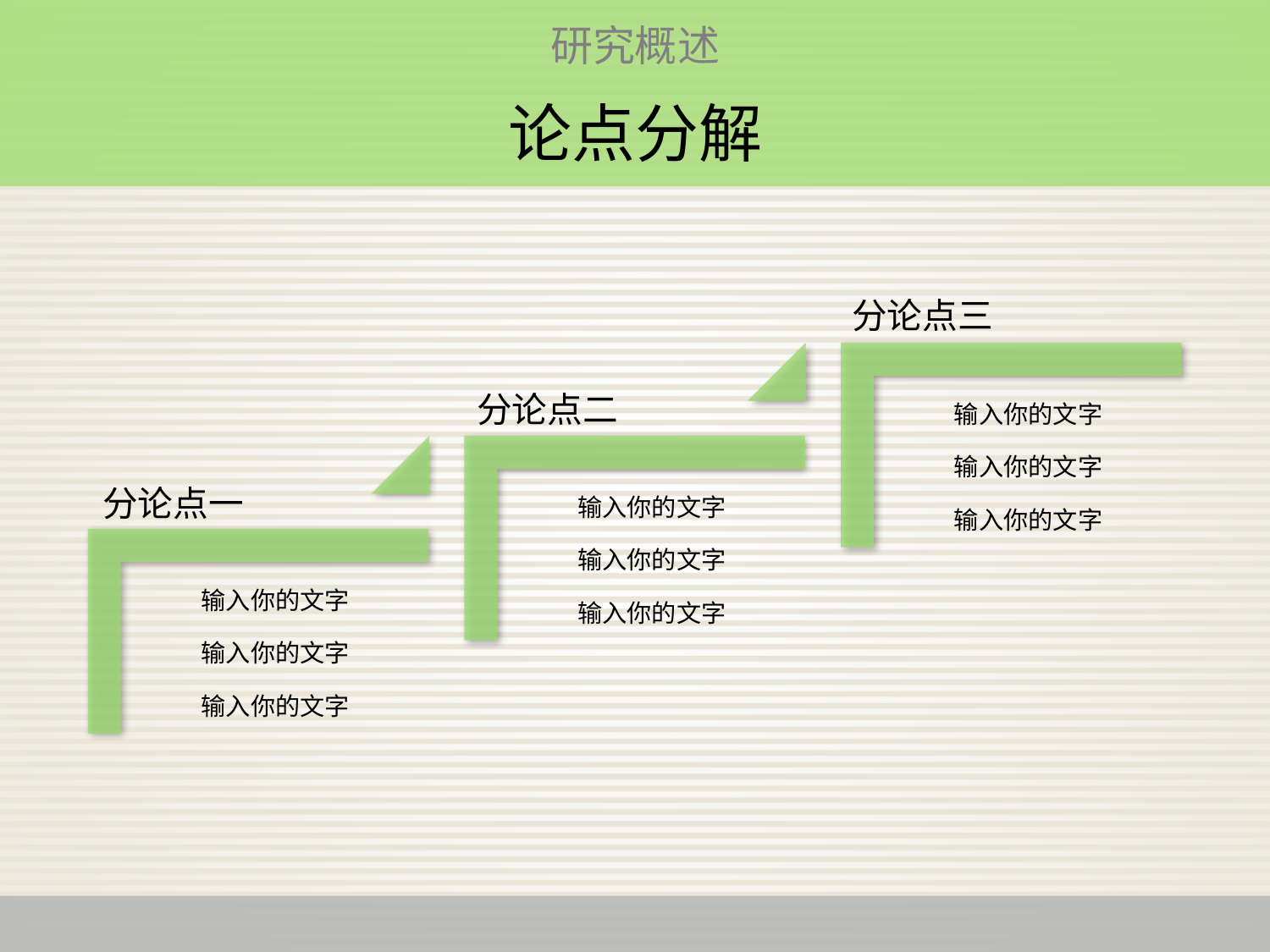

研究概述
# 论点分解
输入你的文字
输入你的文字
输入你的文字
输入你的文字
输入你的文字
输入你的文字
输入你的文字
输入你的文字
输入你的文字
分论点三
分论点二
分论点一